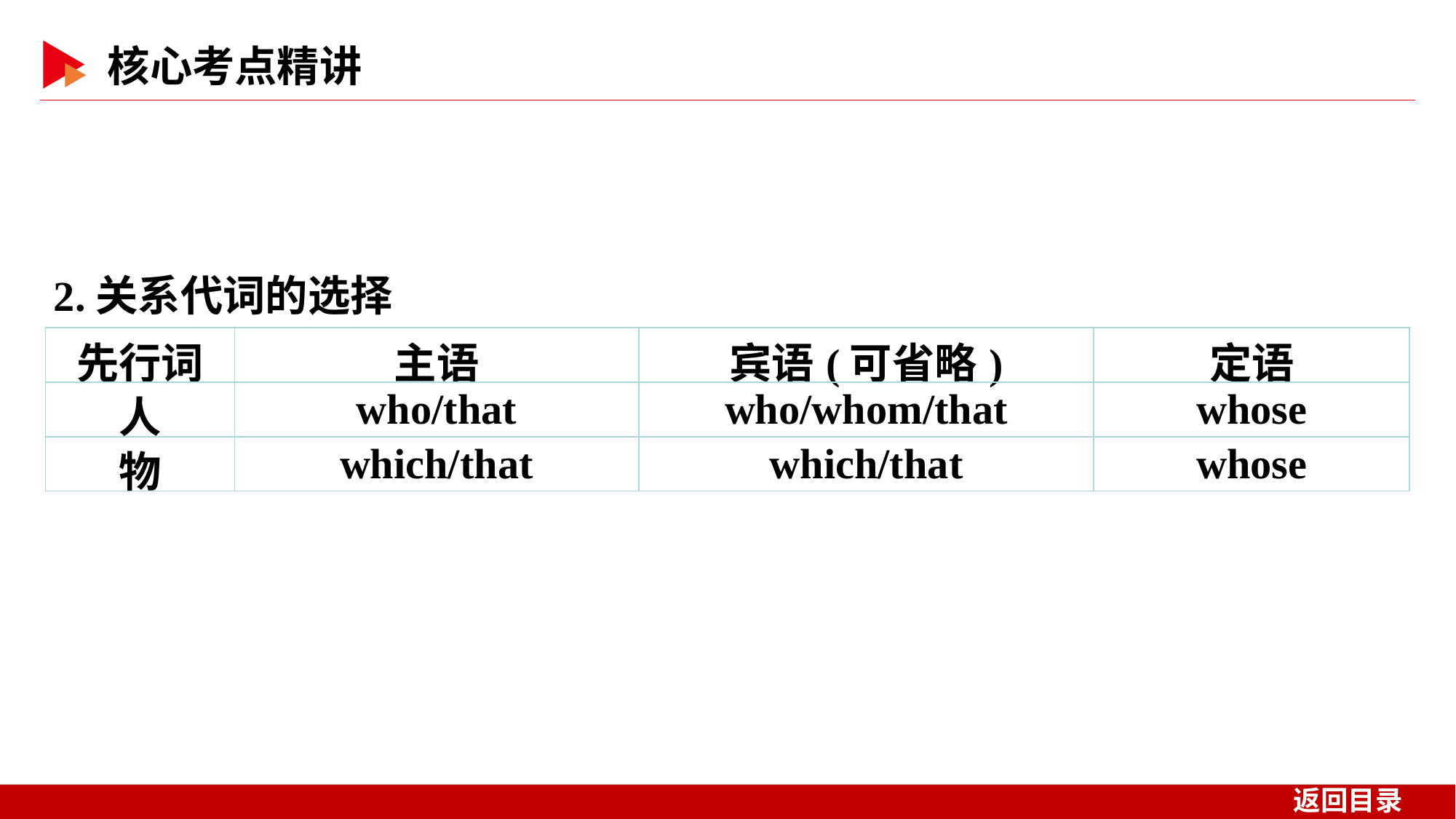

2.关系代词的选择
| 先行词 | 主语 | 宾语(可省略) | 定语 |
| --- | --- | --- | --- |
| 人 | who/that | who/whom/that | whose |
| 物 | which/that | which/that | whose |